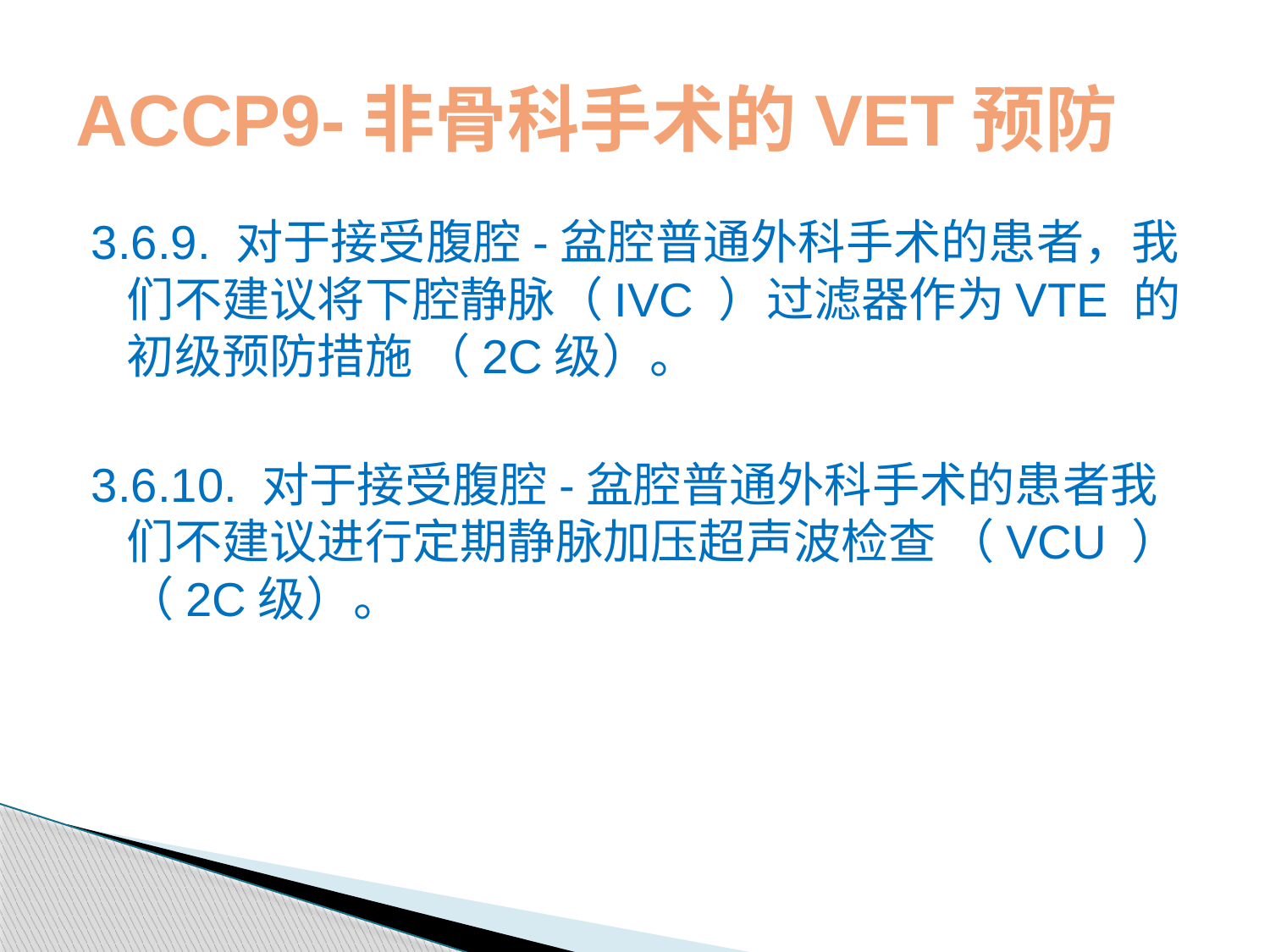

# ACCP9-非骨科手术的VET预防
3.6.9. 对于接受腹腔-盆腔普通外科手术的患者，我们不建议将下腔静脉（IVC ）过滤器作为VTE 的初级预防措施 （2C级）。

3.6.10. 对于接受腹腔-盆腔普通外科手术的患者我们不建议进行定期静脉加压超声波检查 （VCU ）（2C级）。